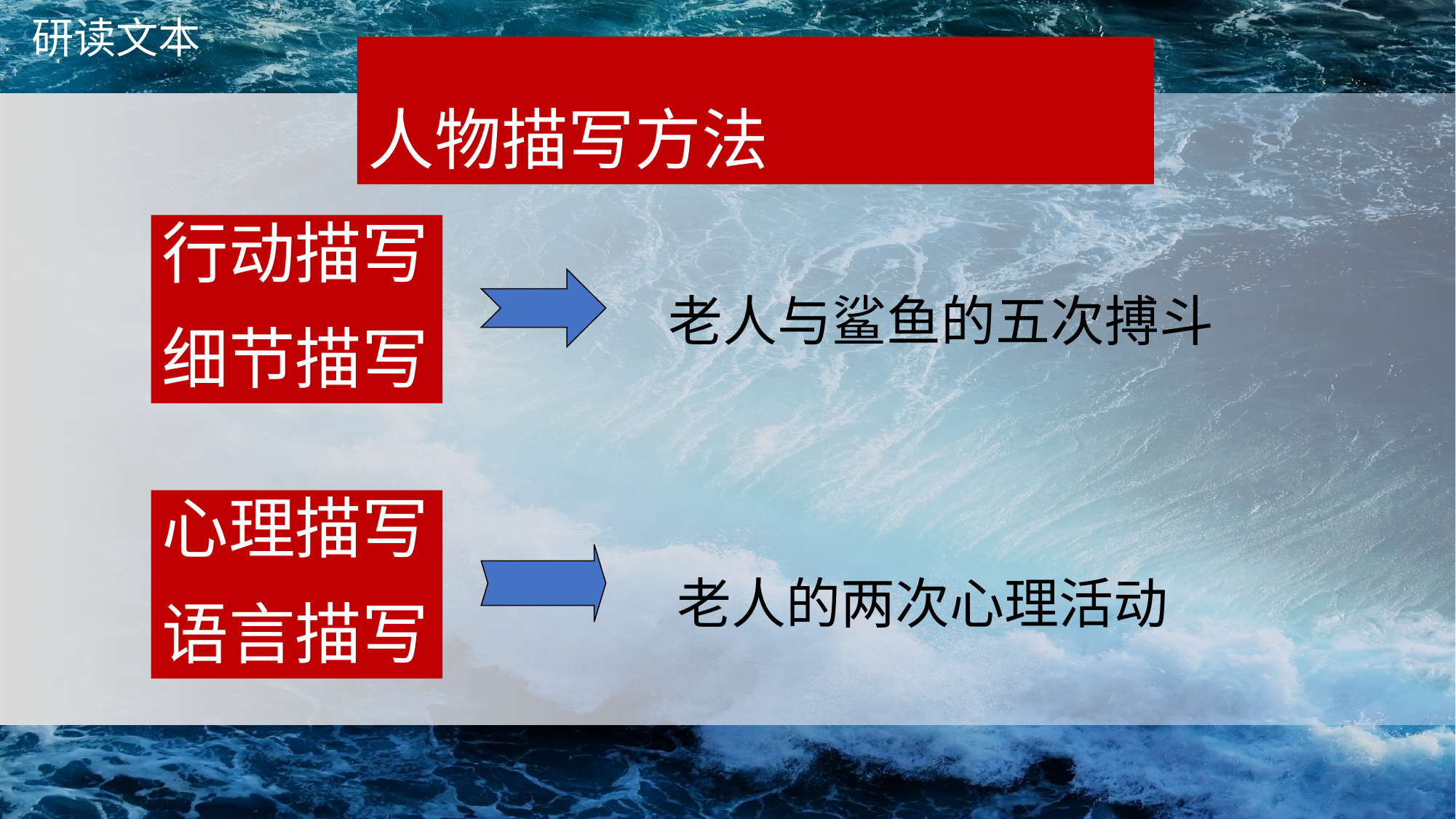

# 人物描写方法
行动描写
细节描写
老人与鲨鱼的五次搏斗

心理描写
语言描写
老人的两次心理活动